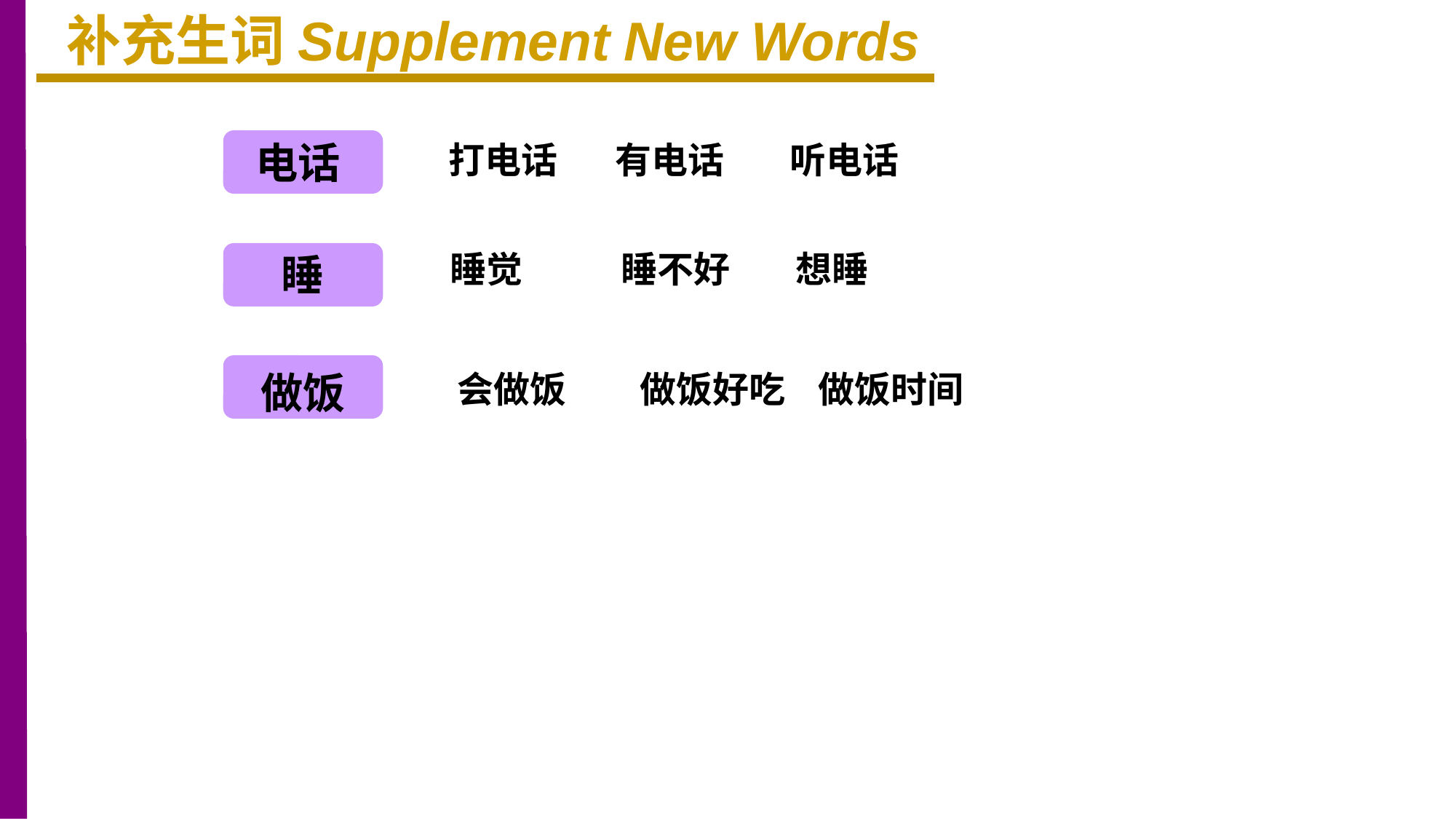

补充生词Supplement New Words
电话

打电话       有电话        听电话
睡觉            睡不好        想睡
睡

做饭
会做饭         做饭好吃    做饭时间